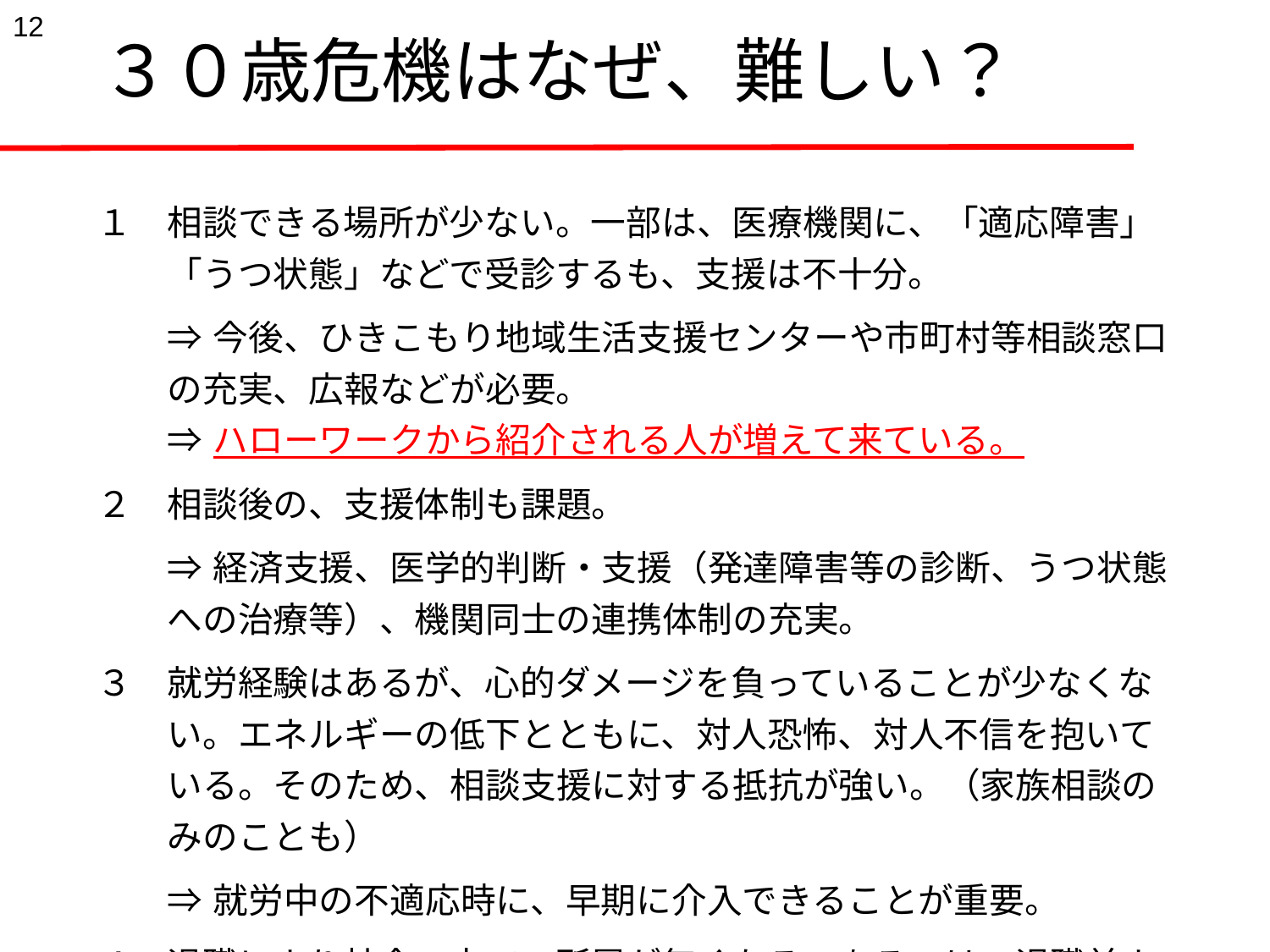

12
# ３０歳危機はなぜ、難しい？
| １ | 相談できる場所が少ない。一部は、医療機関に、「適応障害」「うつ状態」などで受診するも、支援は不十分。 |
| --- | --- |
|  | ⇒今後、ひきこもり地域生活支援センターや市町村等相談窓口の充実、広報などが必要。 ⇒ハローワークから紹介される人が増えて来ている。 |
| ２ | 相談後の、支援体制も課題。 |
|  | ⇒経済支援、医学的判断・支援（発達障害等の診断、うつ状態への治療等）、機関同士の連携体制の充実。 |
| ３ | 就労経験はあるが、心的ダメージを負っていることが少なくない。エネルギーの低下とともに、対人恐怖、対人不信を抱いている。そのため、相談支援に対する抵抗が強い。（家族相談のみのことも） |
|  | ⇒就労中の不適応時に、早期に介入できることが重要。 |
| ４ | 退職により社会の中での所属が無くなる。あるいは、退職前より、すでに所属感が薄くなり、支援の継続が難しい。 |
|  | ⇒就労中より、職場内もしくは職場外の相談体制を充実。 |